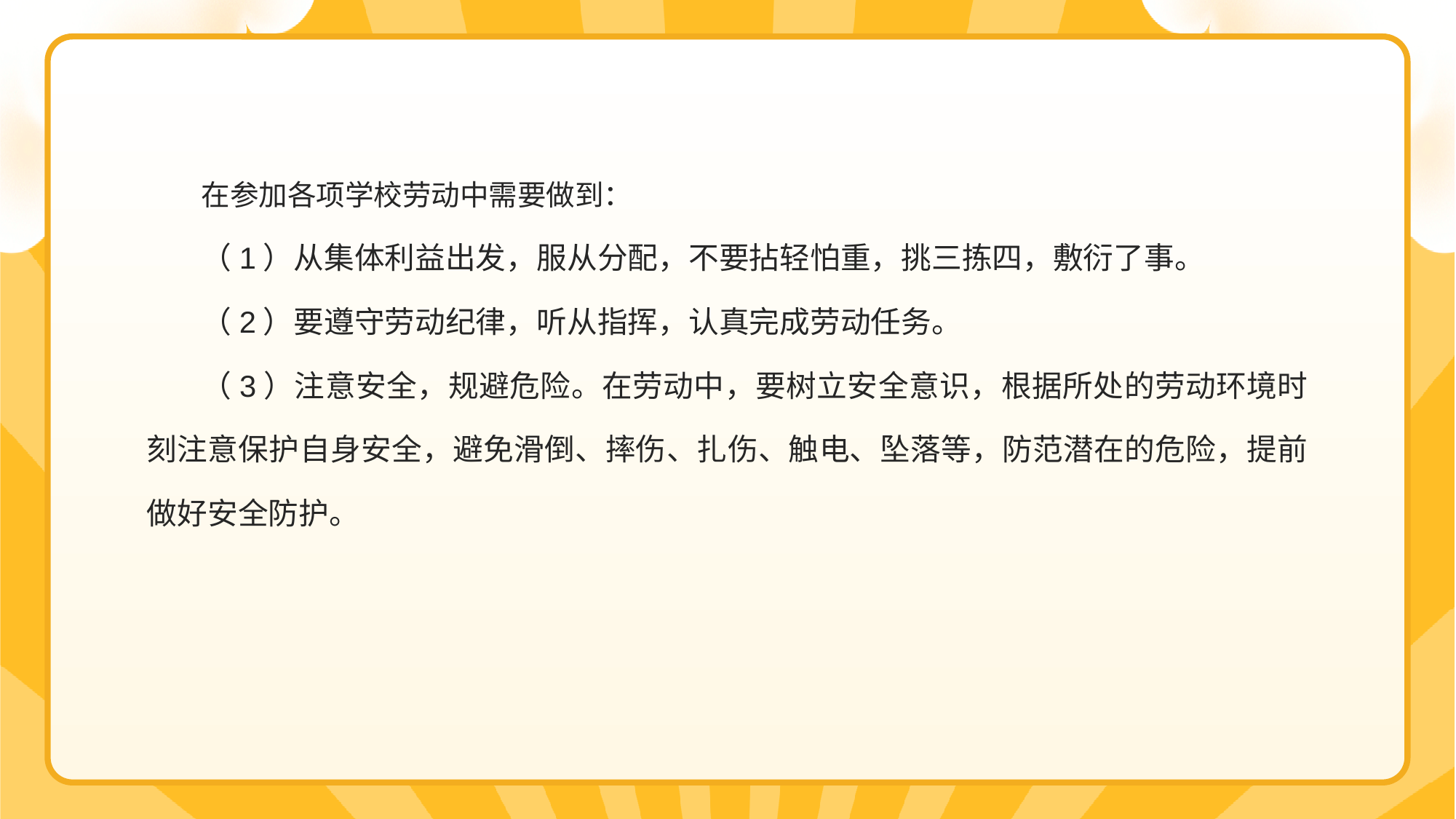

在参加各项学校劳动中需要做到：
（1）从集体利益出发，服从分配，不要拈轻怕重，挑三拣四，敷衍了事。
（2）要遵守劳动纪律，听从指挥，认真完成劳动任务。
（3）注意安全，规避危险。在劳动中，要树立安全意识，根据所处的劳动环境时刻注意保护自身安全，避免滑倒、摔伤、扎伤、触电、坠落等，防范潜在的危险，提前做好安全防护。